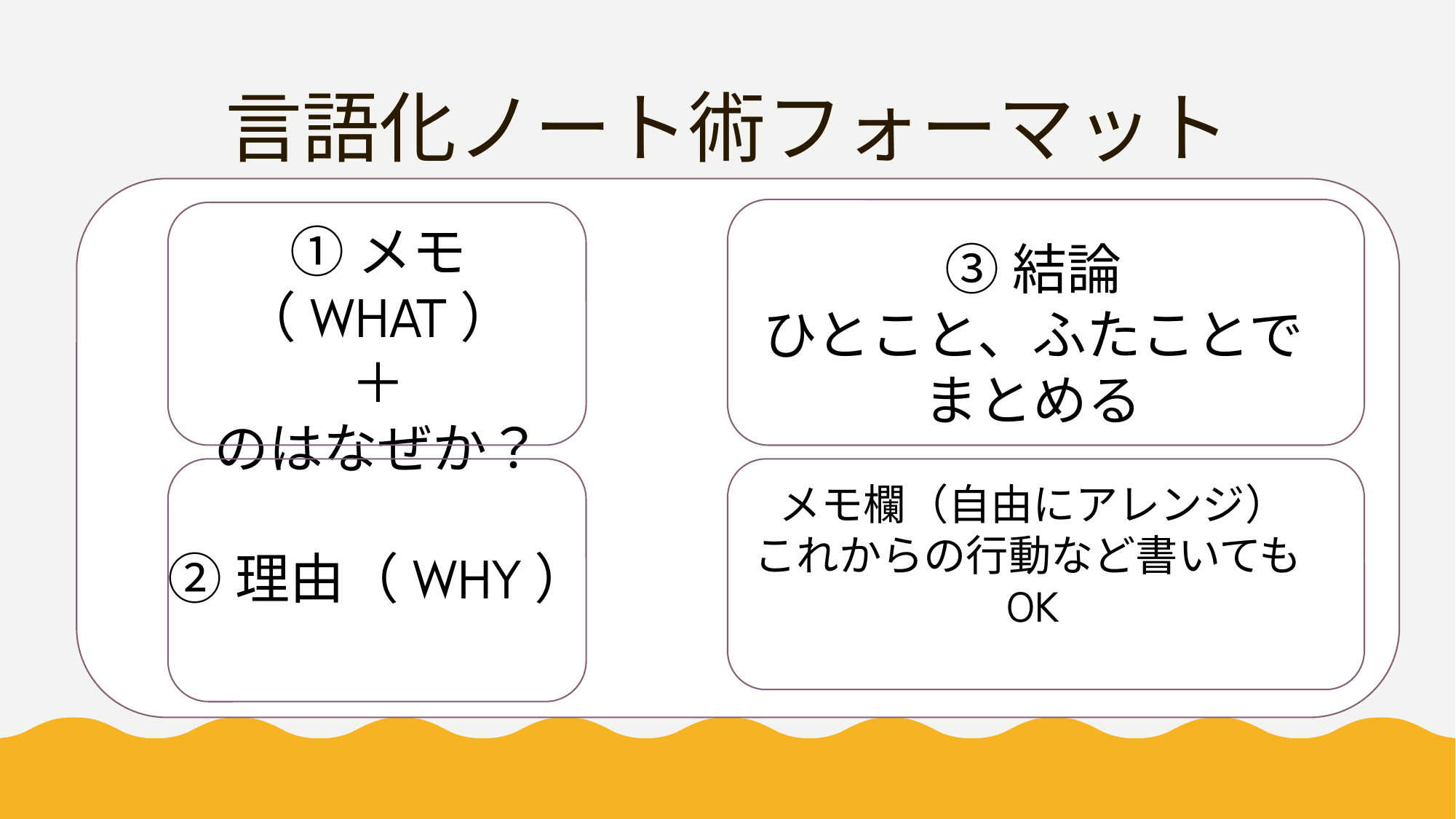

# 言語化ノート術フォーマット

①メモ（WHAT）
＋
のはなぜか？

③結論
ひとこと、ふたことでまとめる

メモ欄（自由にアレンジ）
これからの行動など書いてもOK
②理由（WHY）